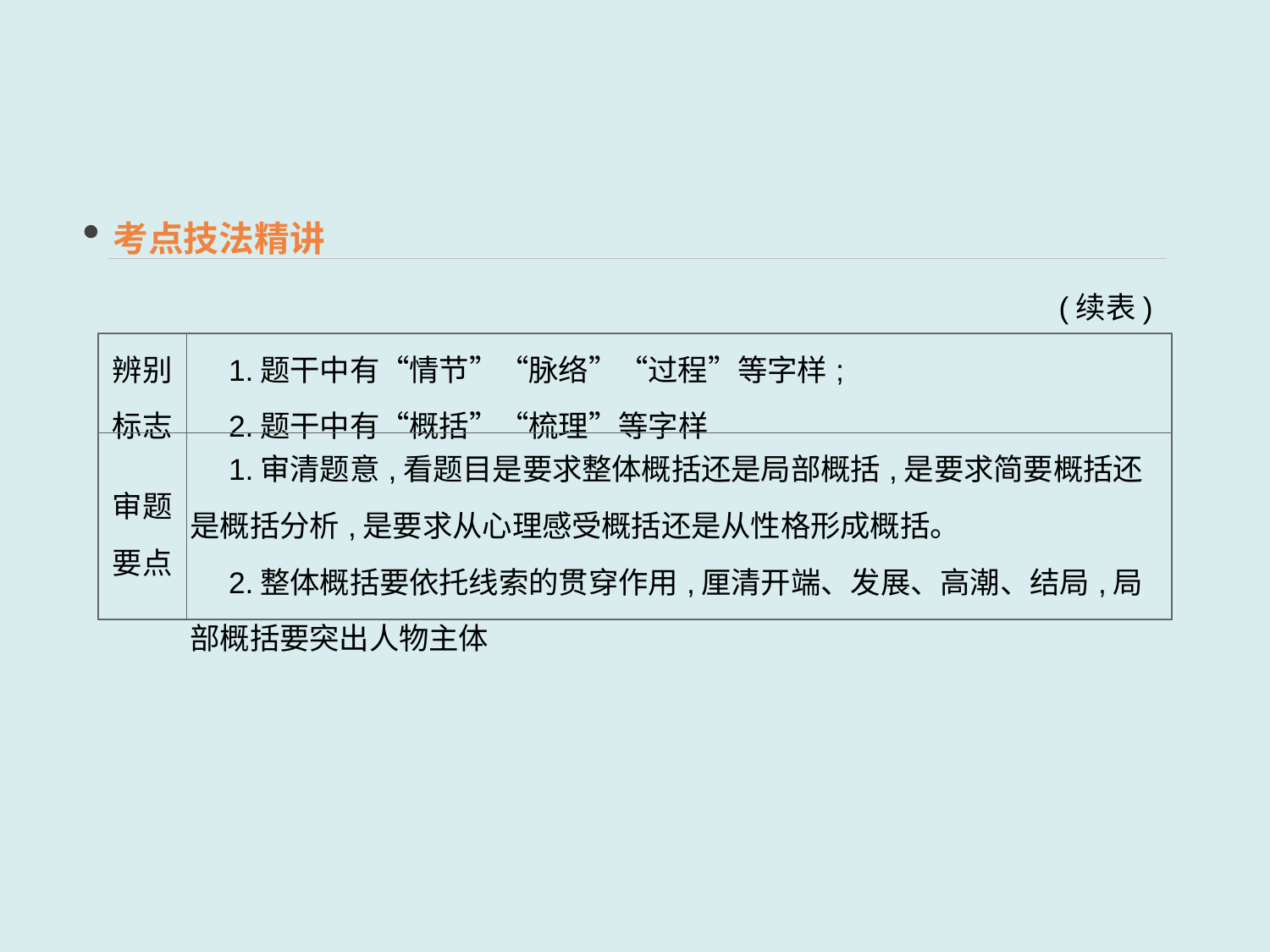

考点技法精讲

(续表)
| 辨别 标志 | 1.题干中有“情节”“脉络”“过程”等字样; 　2.题干中有“概括”“梳理”等字样 |
| --- | --- |
| 审题 要点 | 1.审清题意,看题目是要求整体概括还是局部概括,是要求简要概括还是概括分析,是要求从心理感受概括还是从性格形成概括。 　2.整体概括要依托线索的贯穿作用,厘清开端、发展、高潮、结局,局部概括要突出人物主体 |